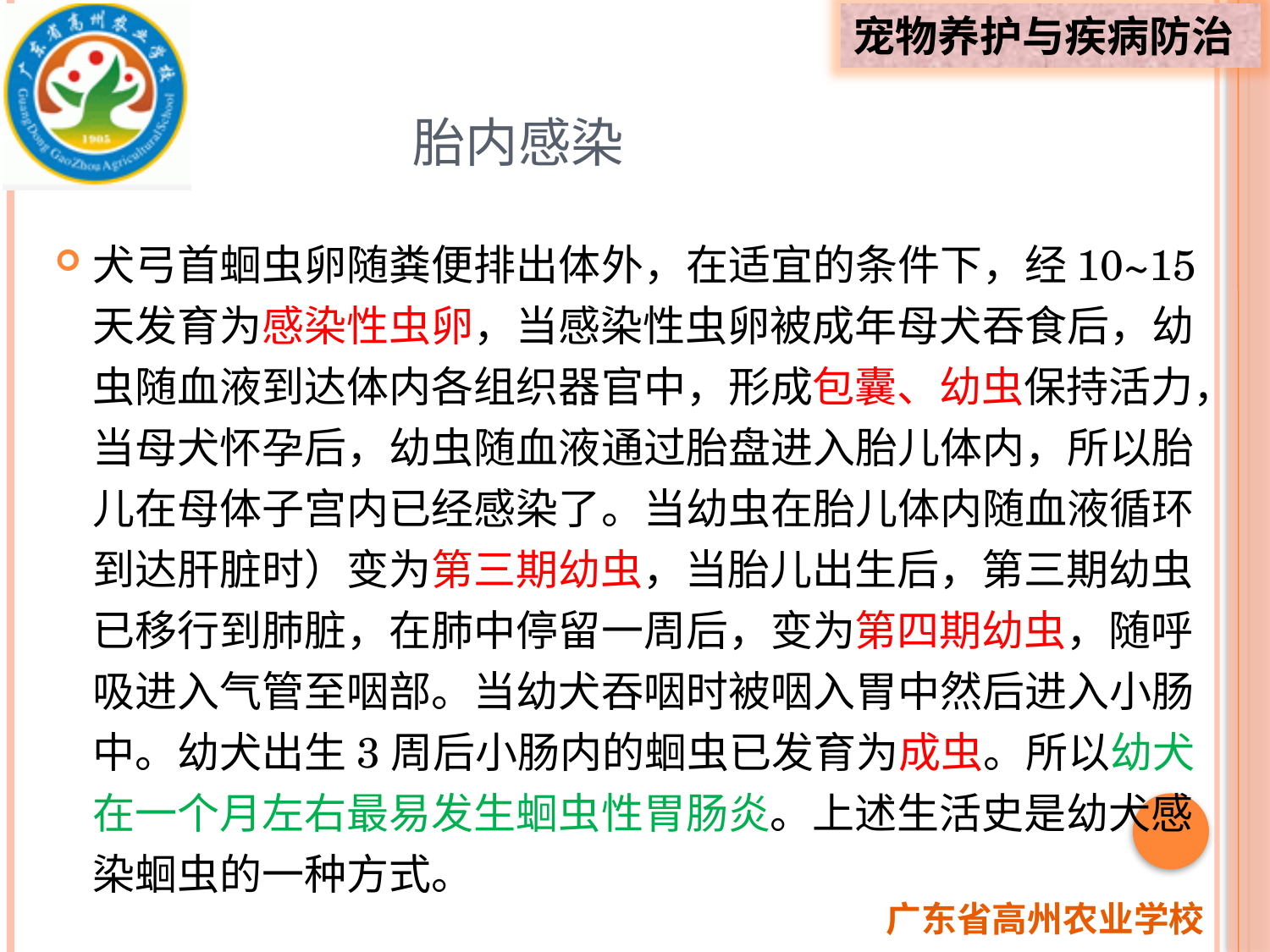

# 胎内感染
犬弓首蛔虫卵随粪便排出体外，在适宜的条件下，经10~15天发育为感染性虫卵，当感染性虫卵被成年母犬吞食后，幼虫随血液到达体内各组织器官中，形成包囊、幼虫保持活力，当母犬怀孕后，幼虫随血液通过胎盘进入胎儿体内，所以胎儿在母体子宫内已经感染了。当幼虫在胎儿体内随血液循环到达肝脏时）变为第三期幼虫，当胎儿出生后，第三期幼虫已移行到肺脏，在肺中停留一周后，变为第四期幼虫，随呼吸进入气管至咽部。当幼犬吞咽时被咽入胃中然后进入小肠中。幼犬出生3周后小肠内的蛔虫已发育为成虫。所以幼犬在一个月左右最易发生蛔虫性胃肠炎。上述生活史是幼犬感染蛔虫的一种方式。